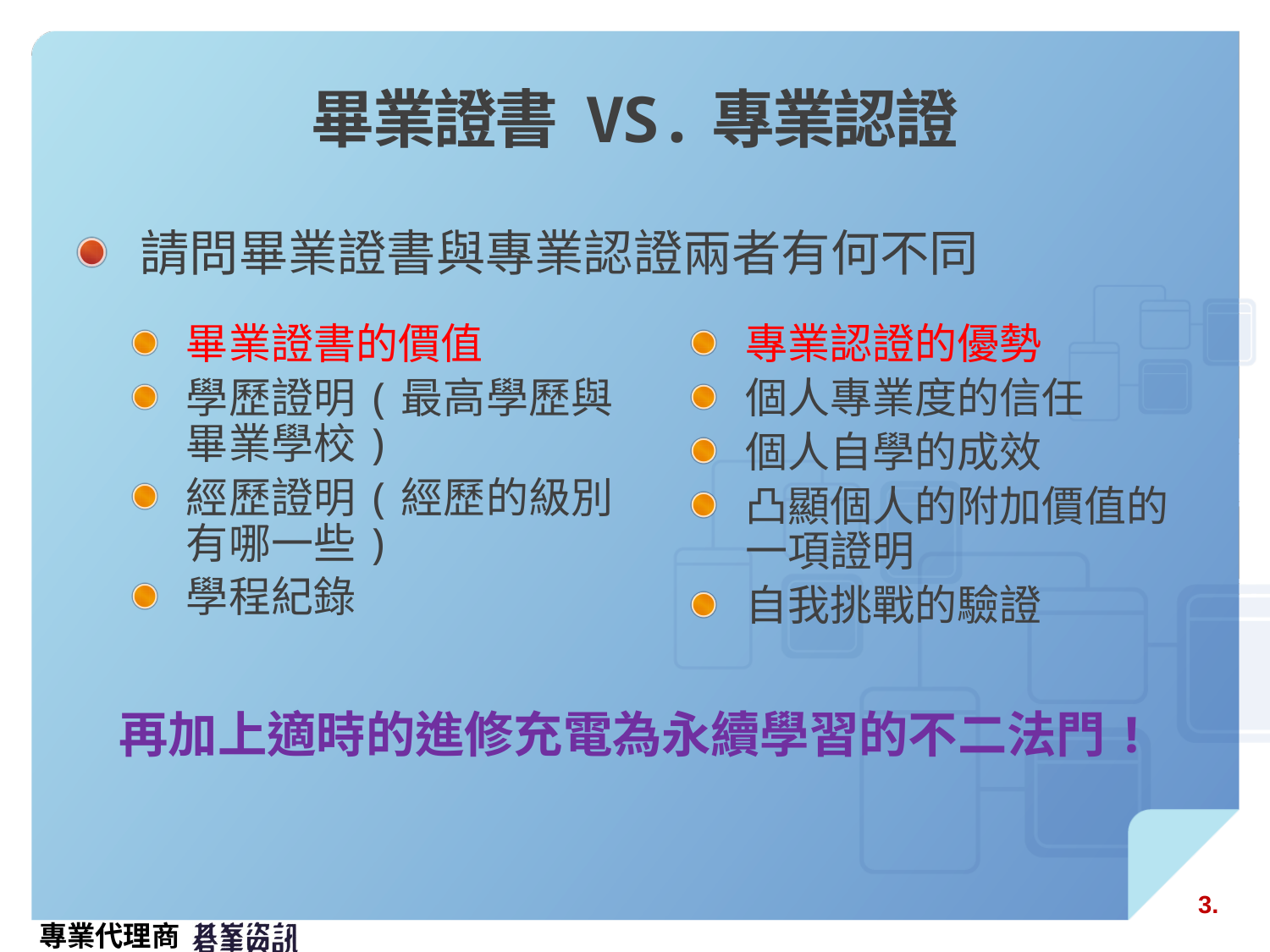

# 畢業證書 VS.專業認證
請問畢業證書與專業認證兩者有何不同

畢業證書的價值
學歷證明(最高學歷與畢業學校)
經歷證明(經歷的級別有哪一些)
學程紀錄

專業認證的優勢
個人專業度的信任
個人自學的成效
凸顯個人的附加價值的一項證明
自我挑戰的驗證

再加上適時的進修充電為永續學習的不二法門!
3.